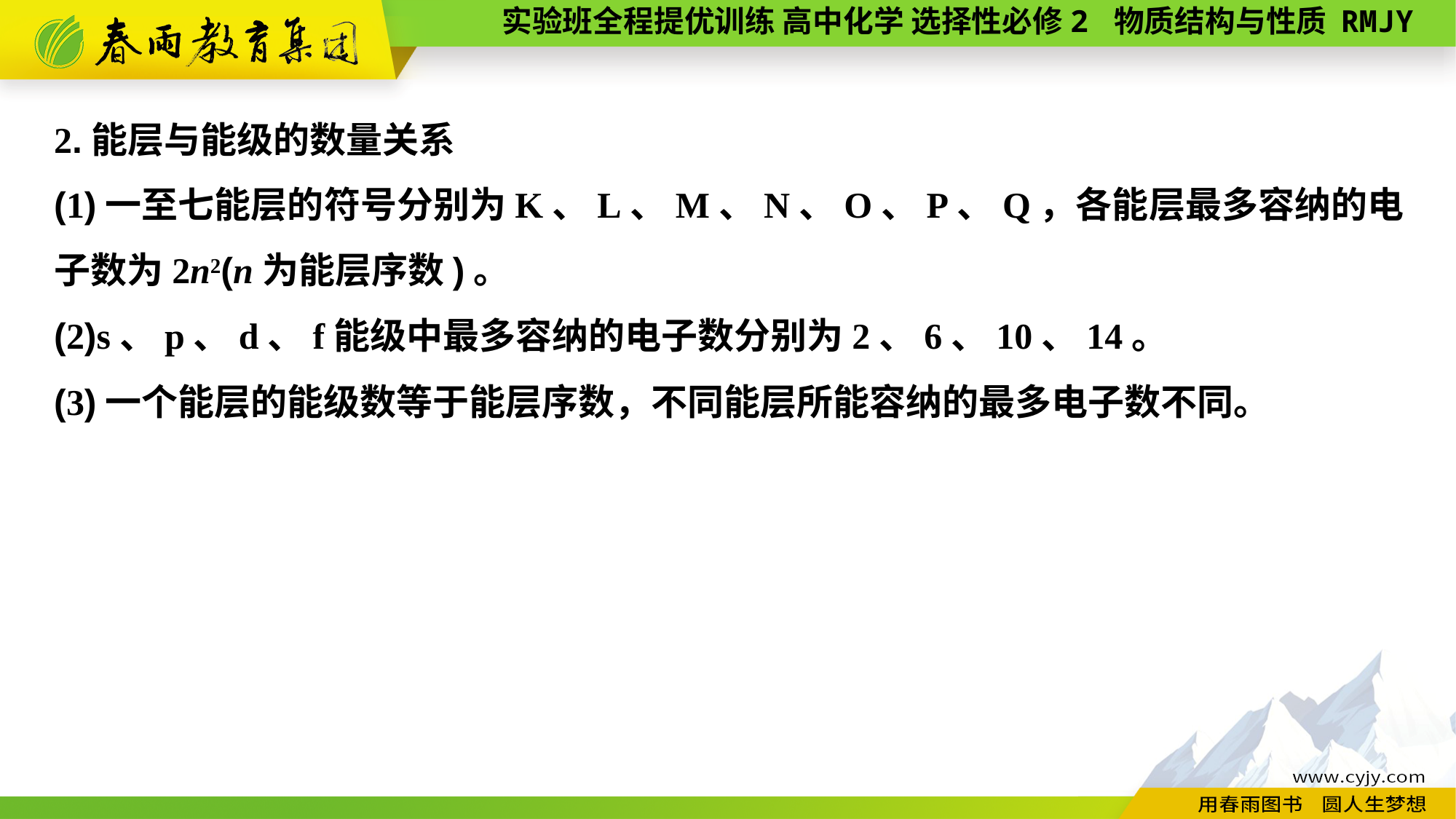

2.能层与能级的数量关系
(1)一至七能层的符号分别为K、L、M、N、O、P、Q，各能层最多容纳的电子数为2n2(n为能层序数)。
(2)s、p、d、f能级中最多容纳的电子数分别为2、6、10、14。
(3)一个能层的能级数等于能层序数，不同能层所能容纳的最多电子数不同。